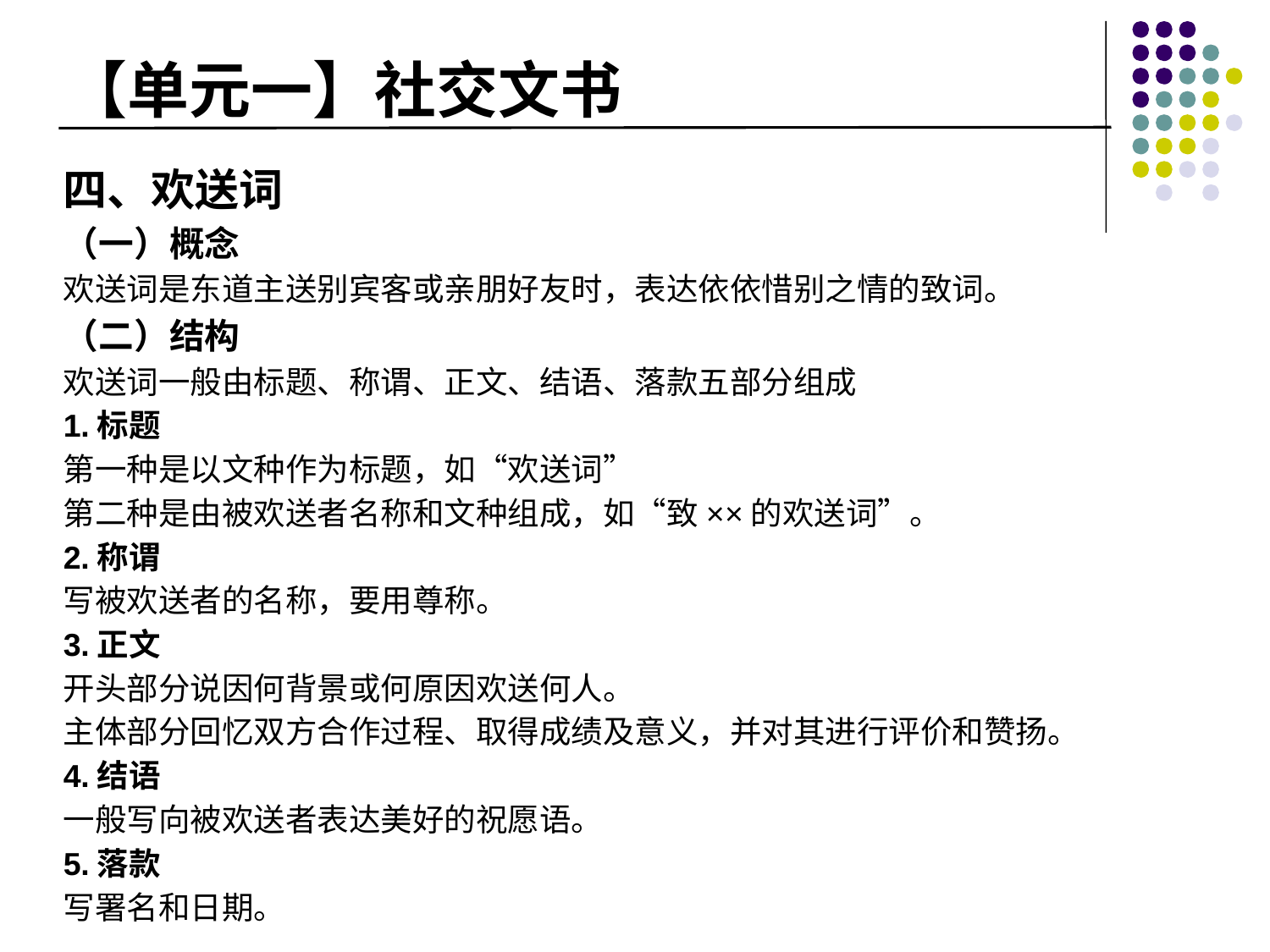

# 【单元一】社交文书
四、欢送词
（一）概念
欢送词是东道主送别宾客或亲朋好友时，表达依依惜别之情的致词。
（二）结构
欢送词一般由标题、称谓、正文、结语、落款五部分组成
1.标题
第一种是以文种作为标题，如“欢送词”
第二种是由被欢送者名称和文种组成，如“致××的欢送词”。
2.称谓
写被欢送者的名称，要用尊称。
3.正文
开头部分说因何背景或何原因欢送何人。
主体部分回忆双方合作过程、取得成绩及意义，并对其进行评价和赞扬。
4.结语
一般写向被欢送者表达美好的祝愿语。
5.落款
写署名和日期。